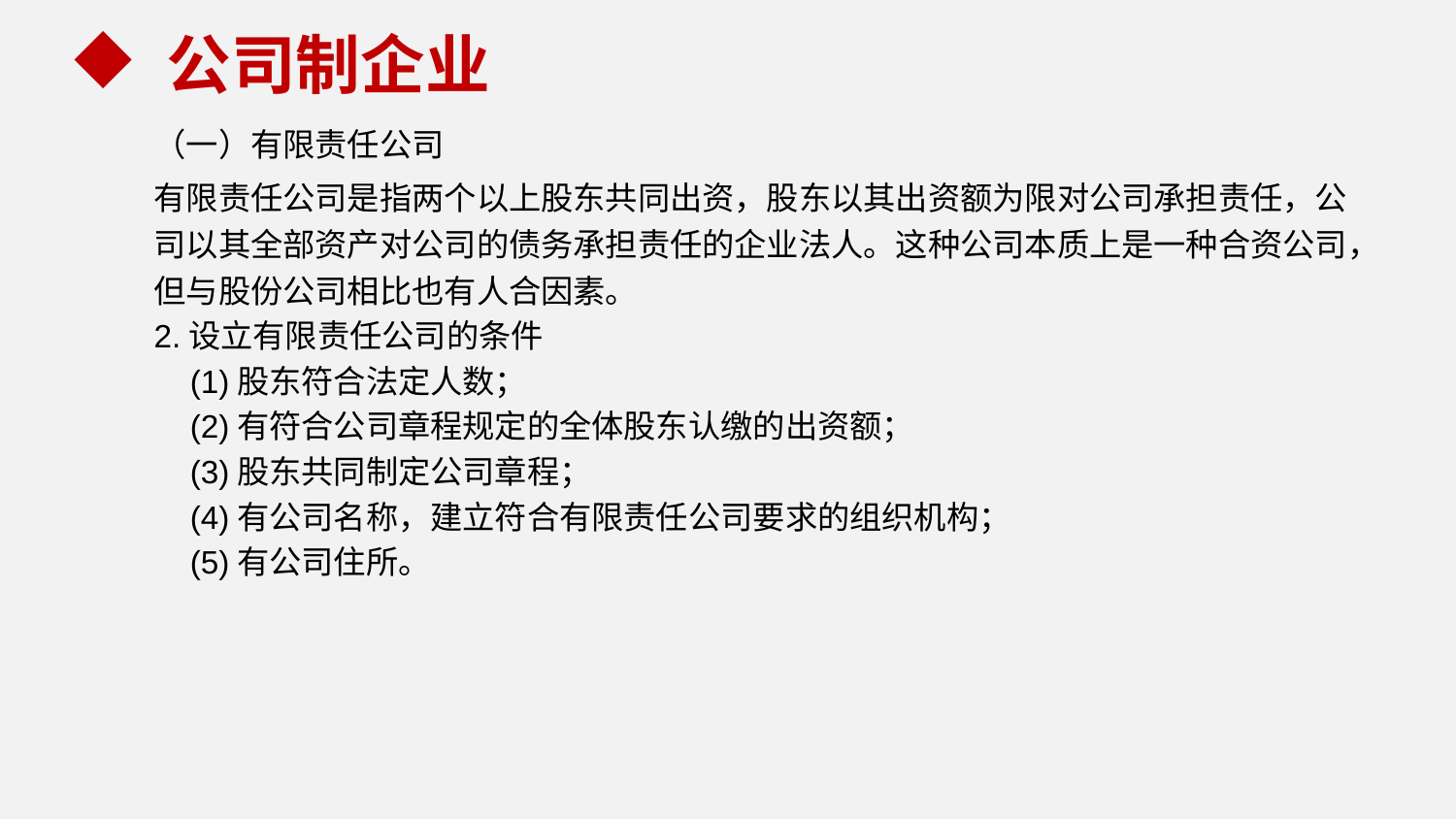

公司制企业
（一）有限责任公司
有限责任公司是指两个以上股东共同出资，股东以其出资额为限对公司承担责任，公司以其全部资产对公司的债务承担责任的企业法人。这种公司本质上是一种合资公司，但与股份公司相比也有人合因素。
2.设立有限责任公司的条件
    (1)股东符合法定人数；
    (2)有符合公司章程规定的全体股东认缴的出资额；
    (3)股东共同制定公司章程；
    (4)有公司名称，建立符合有限责任公司要求的组织机构；
    (5)有公司住所。